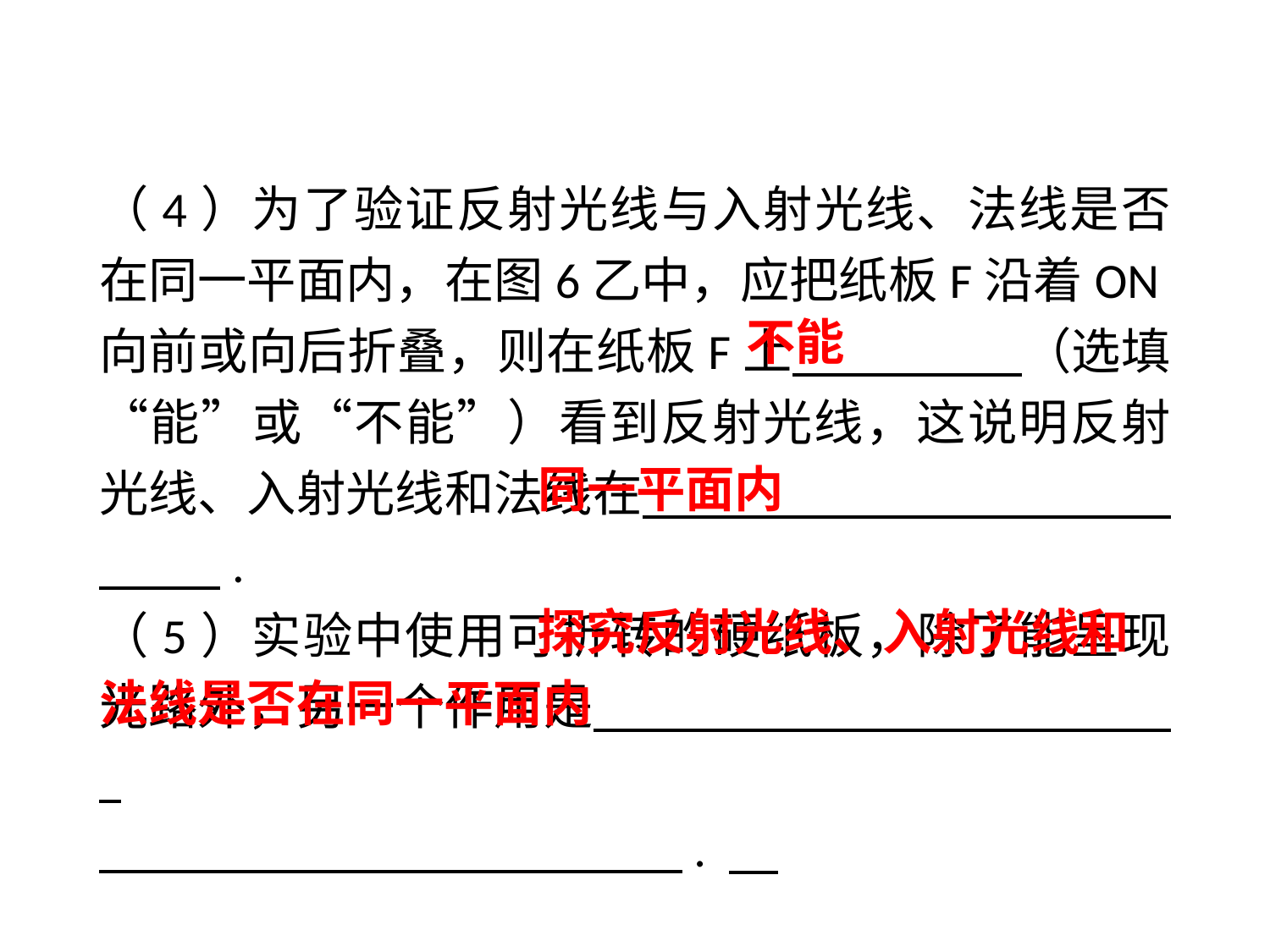

（4）为了验证反射光线与入射光线、法线是否在同一平面内，在图6乙中，应把纸板F沿着ON向前或向后折叠，则在纸板F上　       　　（选填“能”或“不能”）看到反射光线，这说明反射光线、入射光线和法线在                                                            .
（5）实验中使用可折转的硬纸板，除了能呈现光路外，另一个作用是                                                       .
                                                     .
不能
同一平面内
                                      探究反射光线、入射光线和法线是否在同一平面内